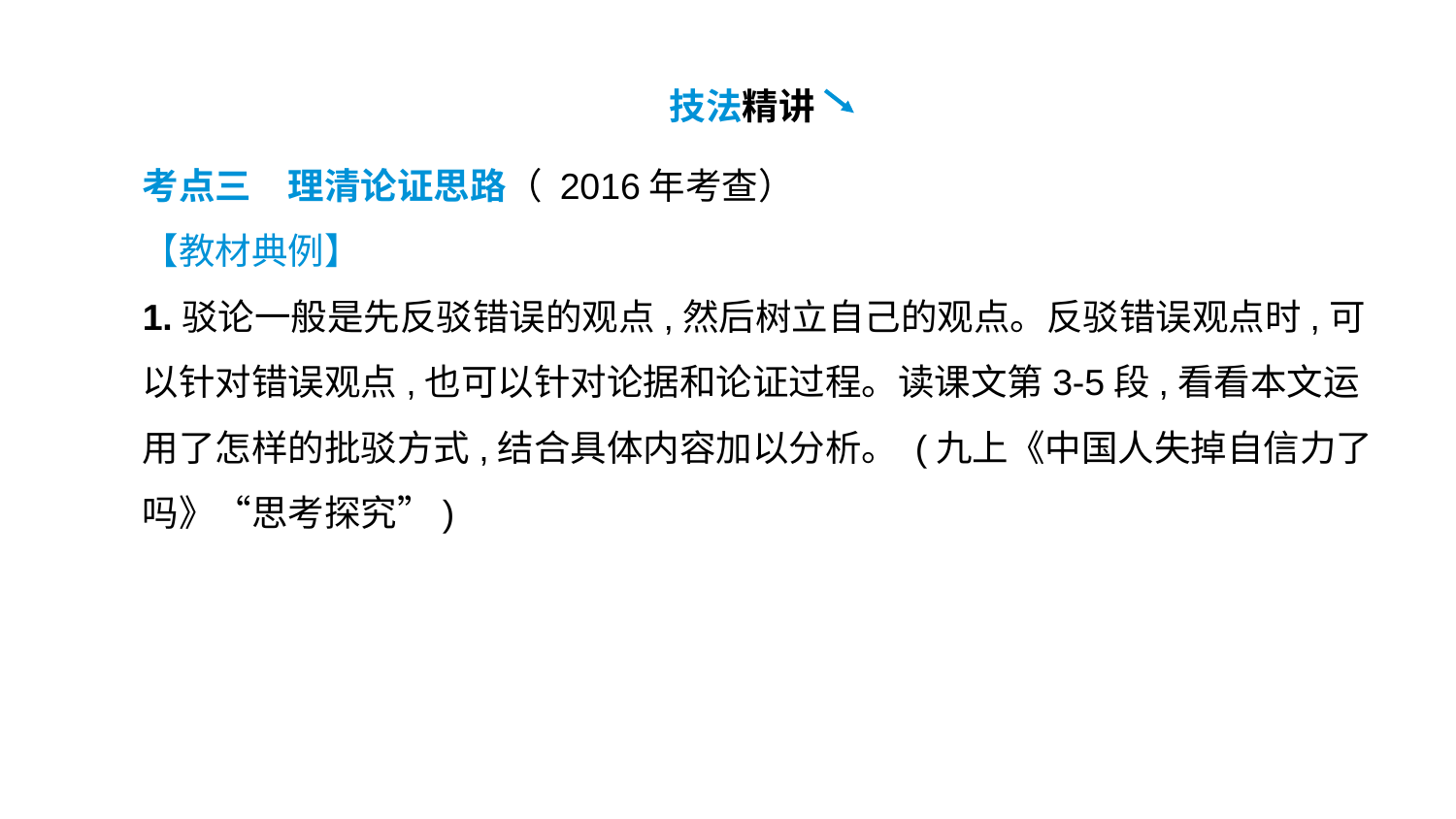

技法精讲
考点三　理清论证思路（ 2016年考查）
【教材典例】
1.驳论一般是先反驳错误的观点,然后树立自己的观点。反驳错误观点时,可以针对错误观点,也可以针对论据和论证过程。读课文第3-5段,看看本文运用了怎样的批驳方式,结合具体内容加以分析。 (九上《中国人失掉自信力了吗》“思考探究”)